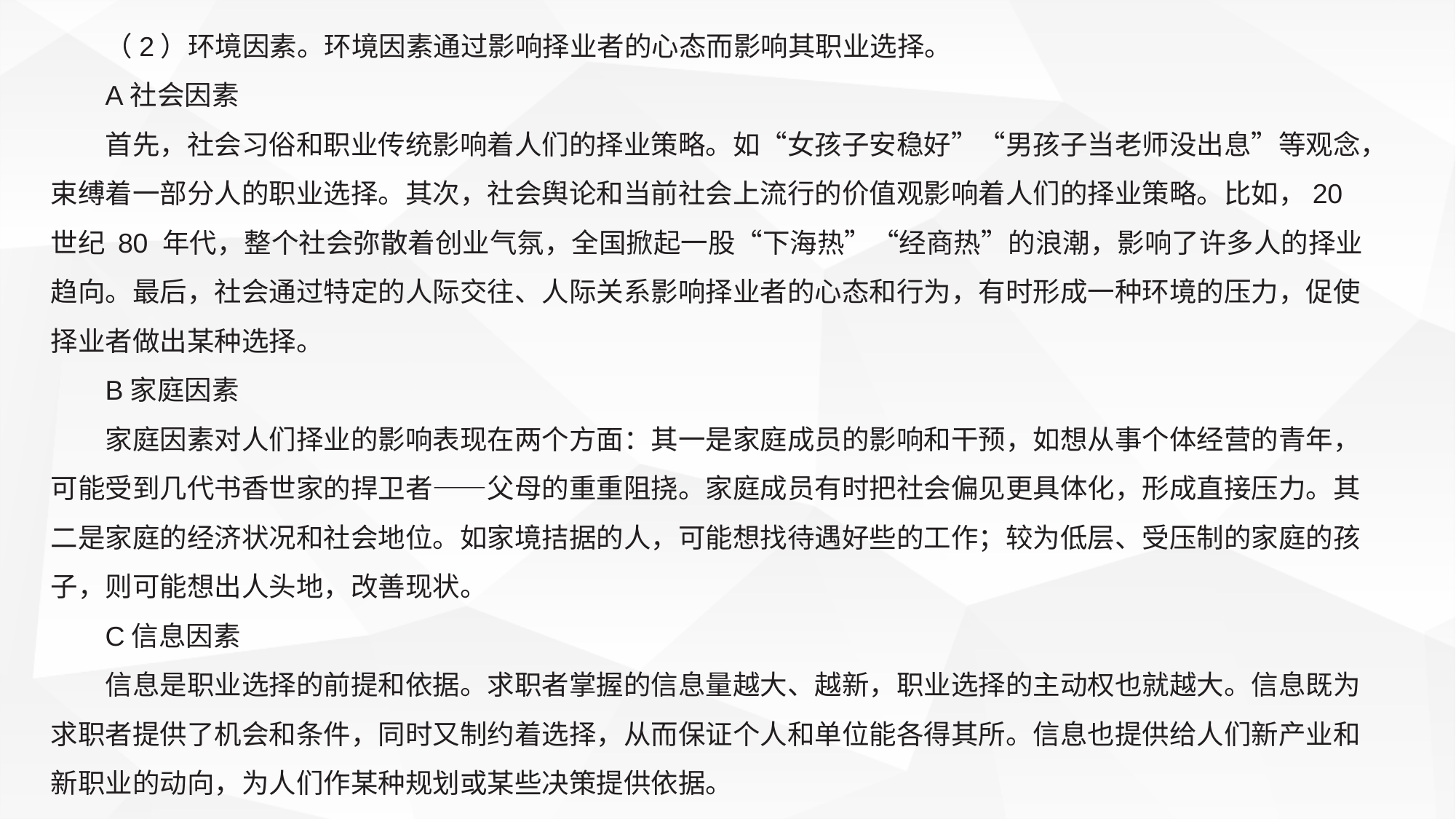

（2）环境因素。环境因素通过影响择业者的心态而影响其职业选择。
A社会因素
首先，社会习俗和职业传统影响着人们的择业策略。如“女孩子安稳好”“男孩子当老师没出息”等观念，束缚着一部分人的职业选择。其次，社会舆论和当前社会上流行的价值观影响着人们的择业策略。比如，20 世纪 80 年代，整个社会弥散着创业气氛，全国掀起一股“下海热”“经商热”的浪潮，影响了许多人的择业趋向。最后，社会通过特定的人际交往、人际关系影响择业者的心态和行为，有时形成一种环境的压力，促使择业者做出某种选择。
B家庭因素
家庭因素对人们择业的影响表现在两个方面：其一是家庭成员的影响和干预，如想从事个体经营的青年，可能受到几代书香世家的捍卫者——父母的重重阻挠。家庭成员有时把社会偏见更具体化，形成直接压力。其二是家庭的经济状况和社会地位。如家境拮据的人，可能想找待遇好些的工作；较为低层、受压制的家庭的孩子，则可能想出人头地，改善现状。
C信息因素
信息是职业选择的前提和依据。求职者掌握的信息量越大、越新，职业选择的主动权也就越大。信息既为求职者提供了机会和条件，同时又制约着选择，从而保证个人和单位能各得其所。信息也提供给人们新产业和新职业的动向，为人们作某种规划或某些决策提供依据。